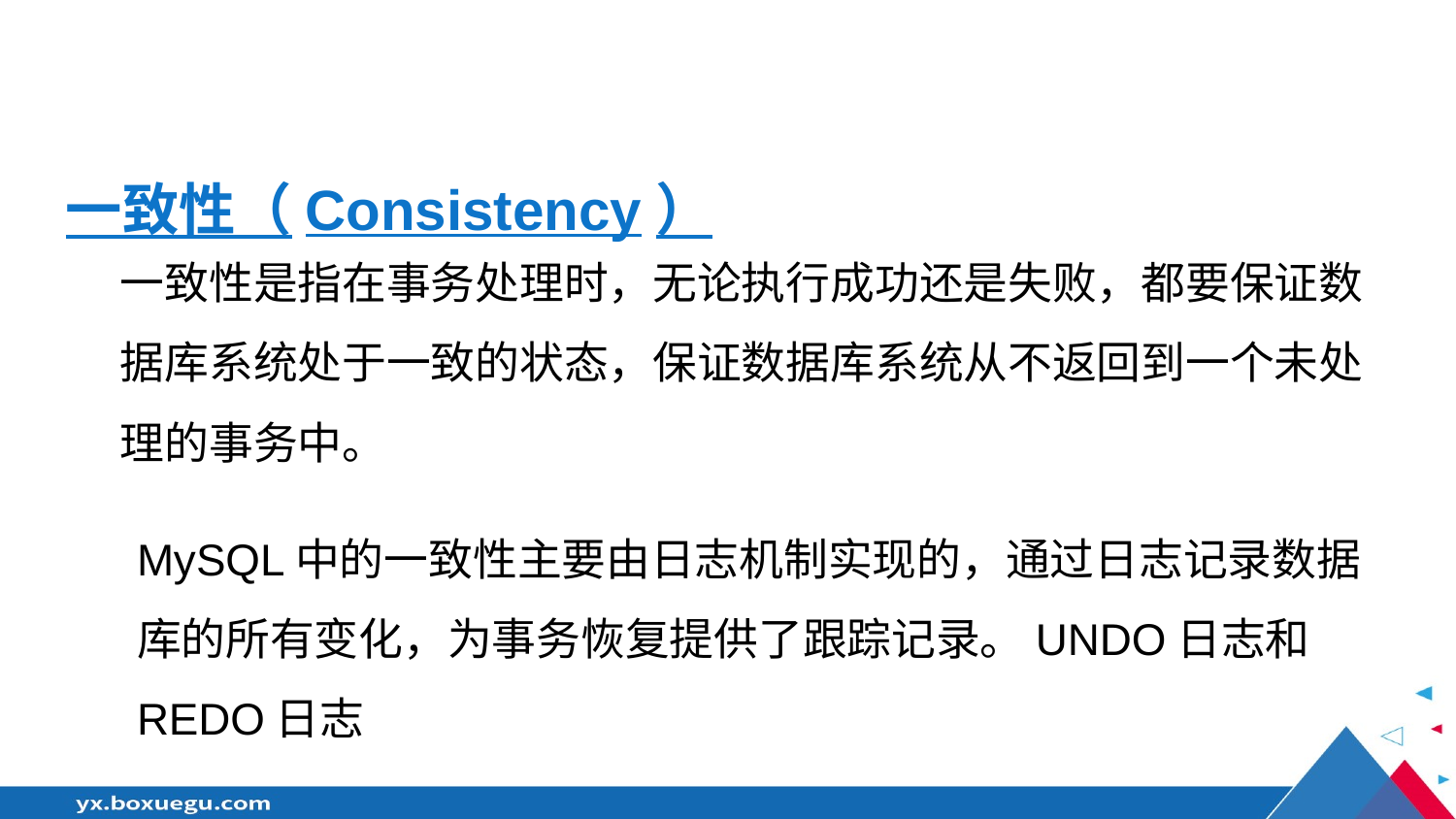

一致性（Consistency）
一致性是指在事务处理时，无论执行成功还是失败，都要保证数据库系统处于一致的状态，保证数据库系统从不返回到一个未处理的事务中。
MySQL中的一致性主要由日志机制实现的，通过日志记录数据库的所有变化，为事务恢复提供了跟踪记录。UNDO日志和REDO日志